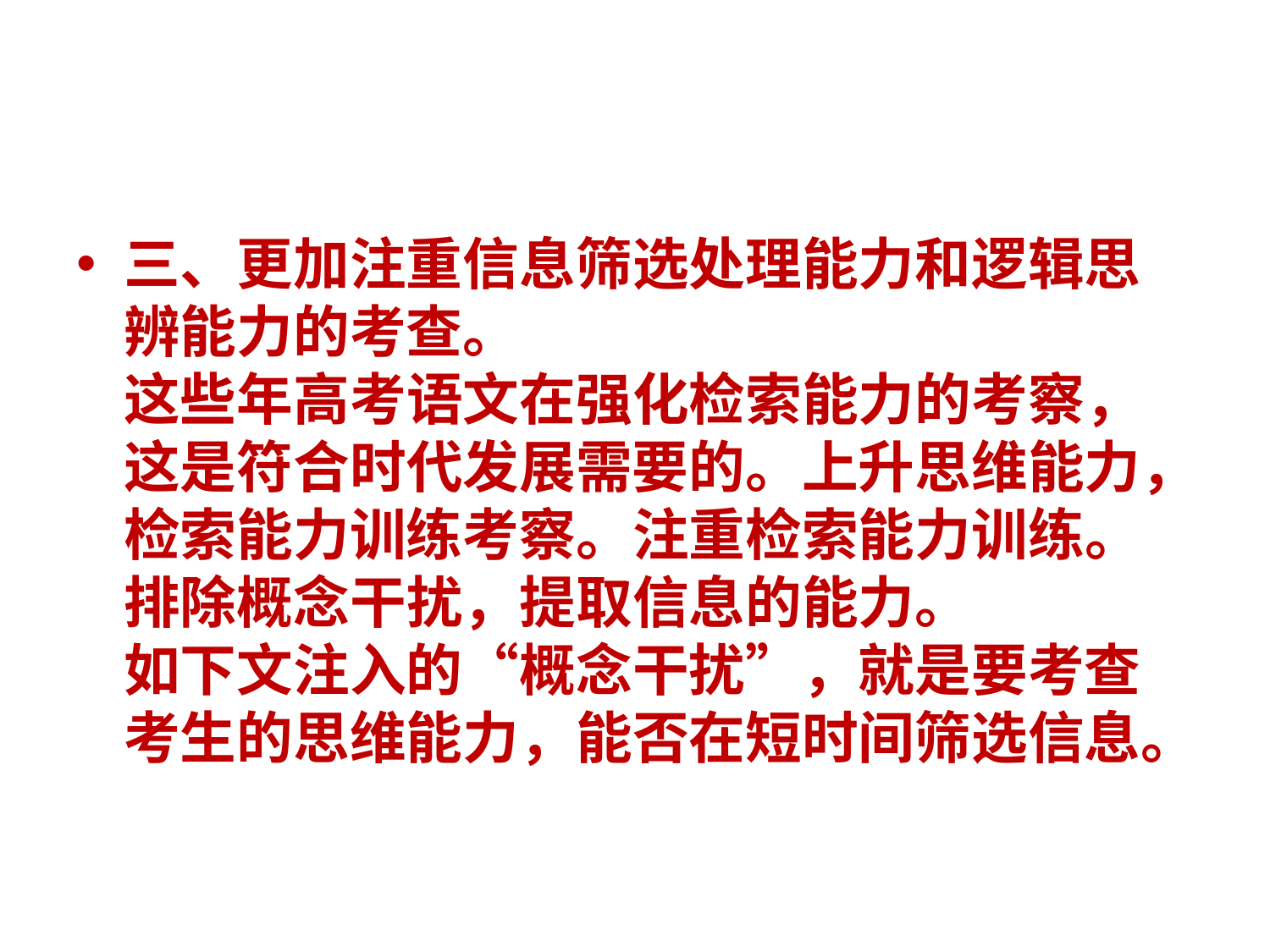

#
三、更加注重信息筛选处理能力和逻辑思辨能力的考查。
这些年高考语文在强化检索能力的考察，这是符合时代发展需要的。上升思维能力，检索能力训练考察。注重检索能力训练。排除概念干扰，提取信息的能力。
如下文注入的“概念干扰”，就是要考查考生的思维能力，能否在短时间筛选信息。